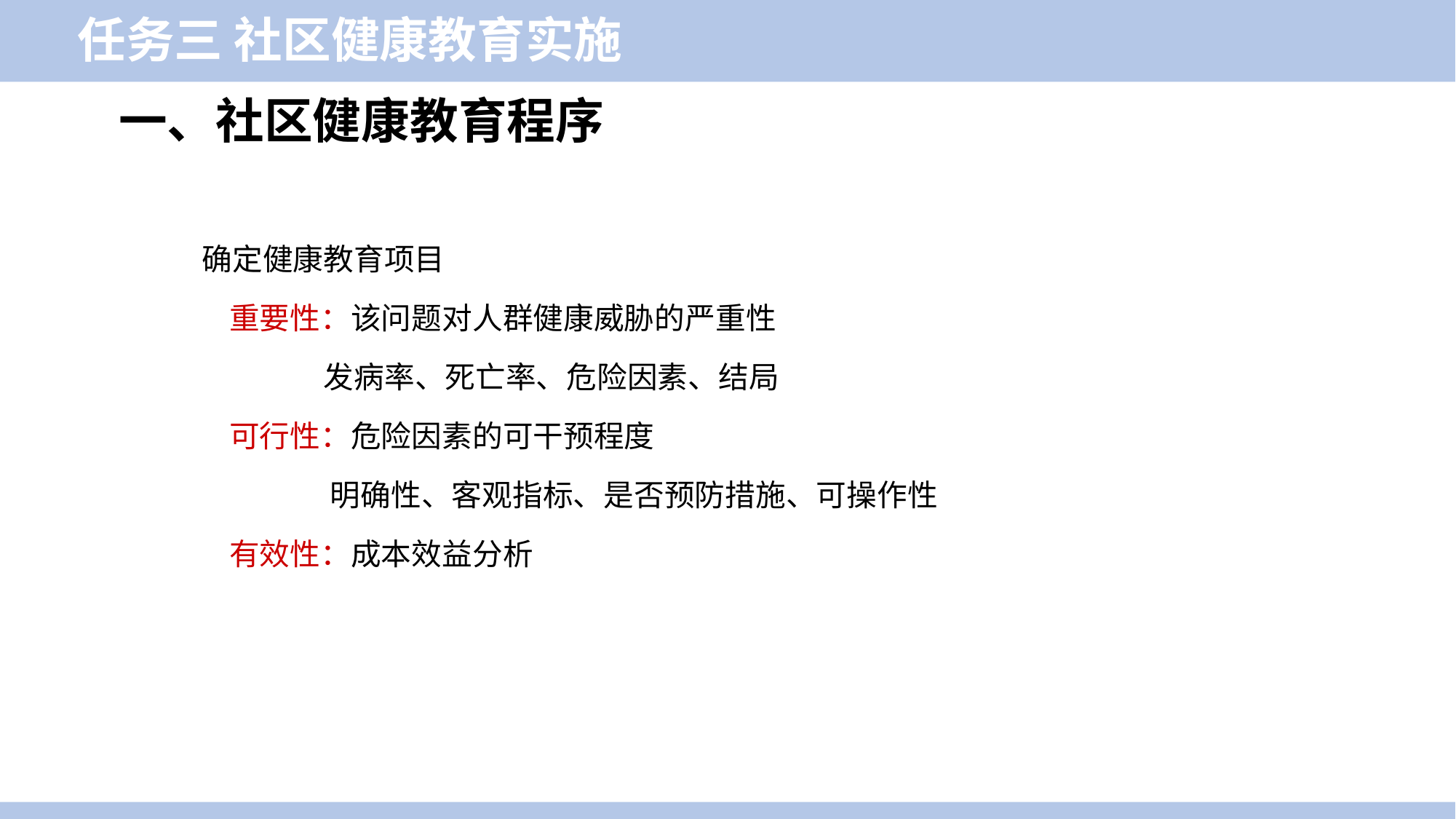

任务三 社区健康教育实施
一、社区健康教育程序
确定健康教育项目
   重要性：该问题对人群健康威胁的严重性
                 发病率、死亡率、危险因素、结局
   可行性：危险因素的可干预程度
                  明确性、客观指标、是否预防措施、可操作性
   有效性：成本效益分析